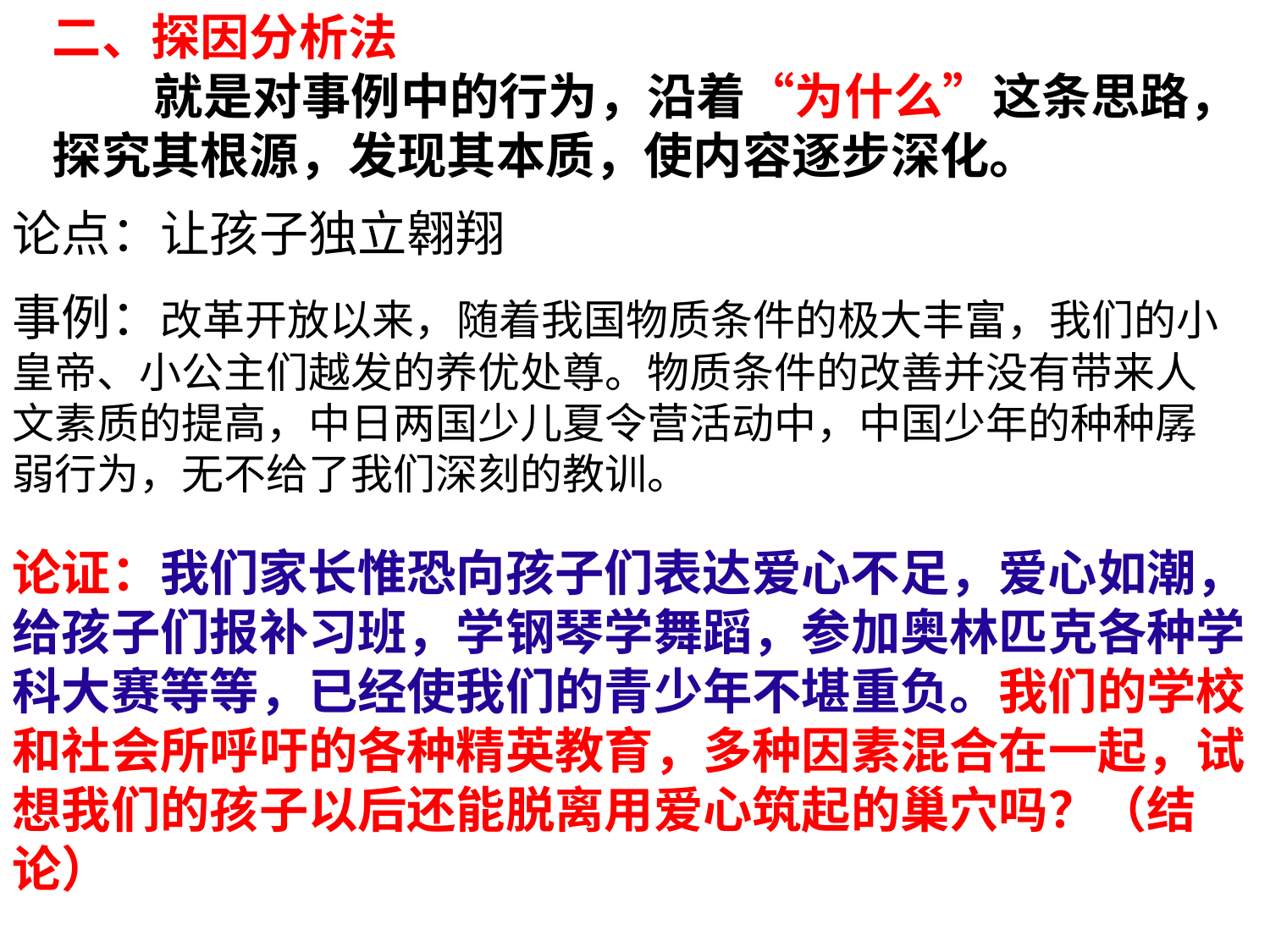

二、探因分析法
        就是对事例中的行为，沿着“为什么”这条思路，探究其根源，发现其本质，使内容逐步深化。

论点：让孩子独立翱翔
事例：改革开放以来，随着我国物质条件的极大丰富，我们的小皇帝、小公主们越发的养优处尊。物质条件的改善并没有带来人文素质的提高，中日两国少儿夏令营活动中，中国少年的种种孱弱行为，无不给了我们深刻的教训。
论证：我们家长惟恐向孩子们表达爱心不足，爱心如潮，给孩子们报补习班，学钢琴学舞蹈，参加奥林匹克各种学科大赛等等，已经使我们的青少年不堪重负。我们的学校和社会所呼吁的各种精英教育，多种因素混合在一起，试想我们的孩子以后还能脱离用爱心筑起的巢穴吗？（结论）